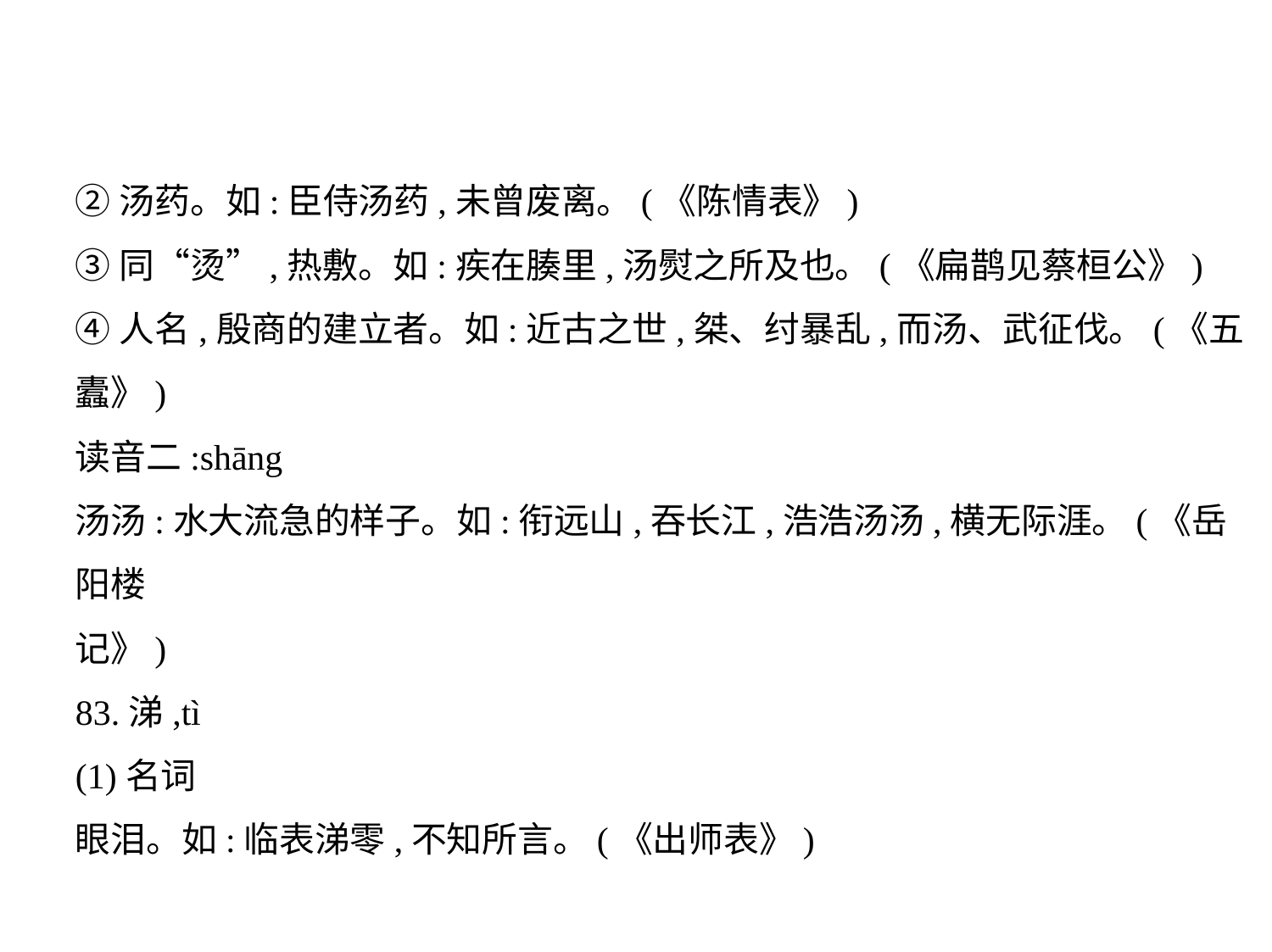

②汤药。如:臣侍汤药,未曾废离。(《陈情表》)
③同“烫”,热敷。如:疾在腠里,汤熨之所及也。(《扁鹊见蔡桓公》)
④人名,殷商的建立者。如:近古之世,桀、纣暴乱,而汤、武征伐。(《五
蠹》)
读音二:shāng
汤汤:水大流急的样子。如:衔远山,吞长江,浩浩汤汤,横无际涯。(《岳阳楼
记》)
83.涕,tì
(1)名词
眼泪。如:临表涕零,不知所言。(《出师表》)